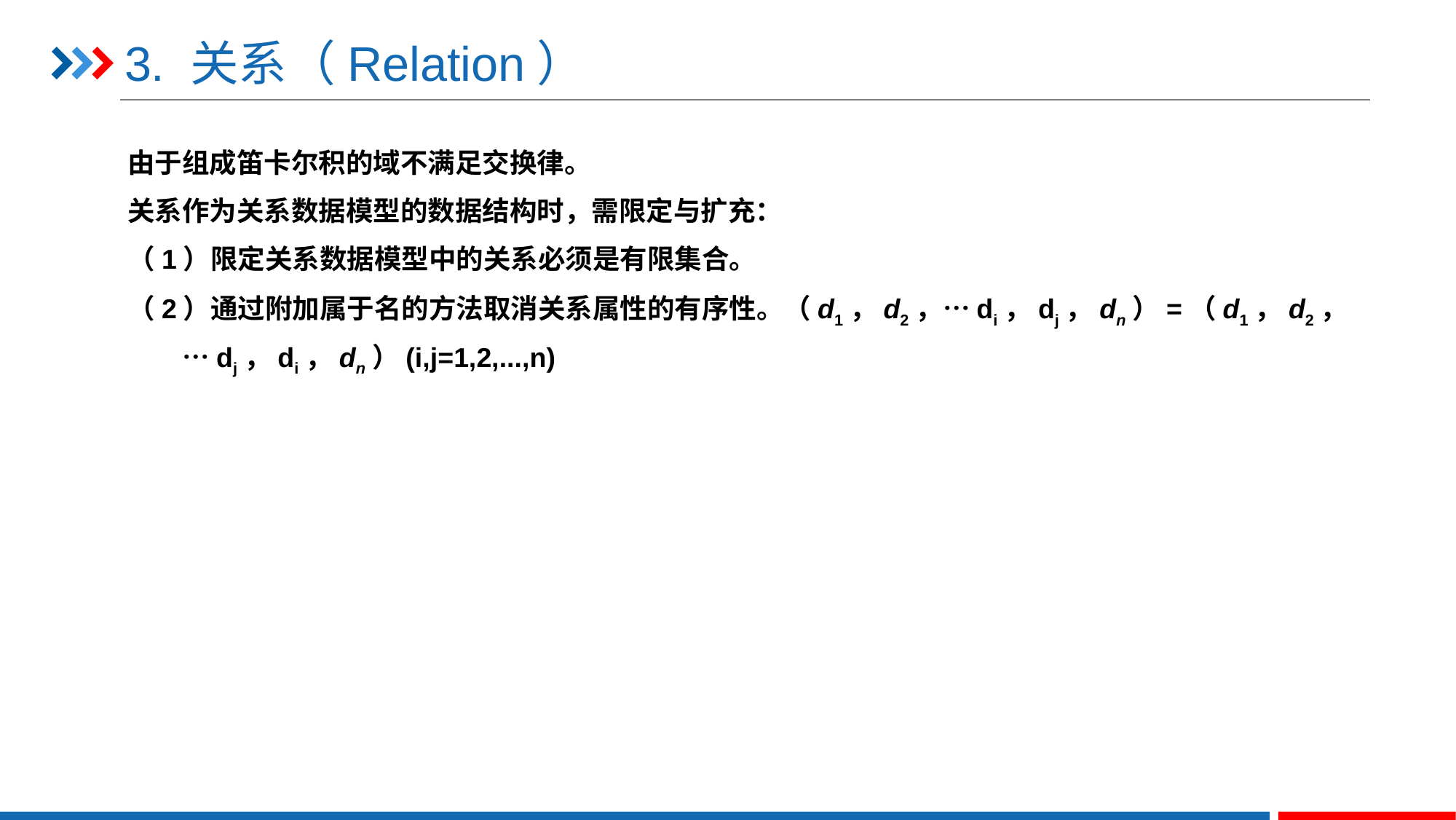

# 3. 关系（Relation）
由于组成笛卡尔积的域不满足交换律。
关系作为关系数据模型的数据结构时，需限定与扩充：
（1）限定关系数据模型中的关系必须是有限集合。
（2）通过附加属于名的方法取消关系属性的有序性。（d1，d2，…di，dj，dn）=（d1，d2，…dj，di，dn）(i,j=1,2,...,n)